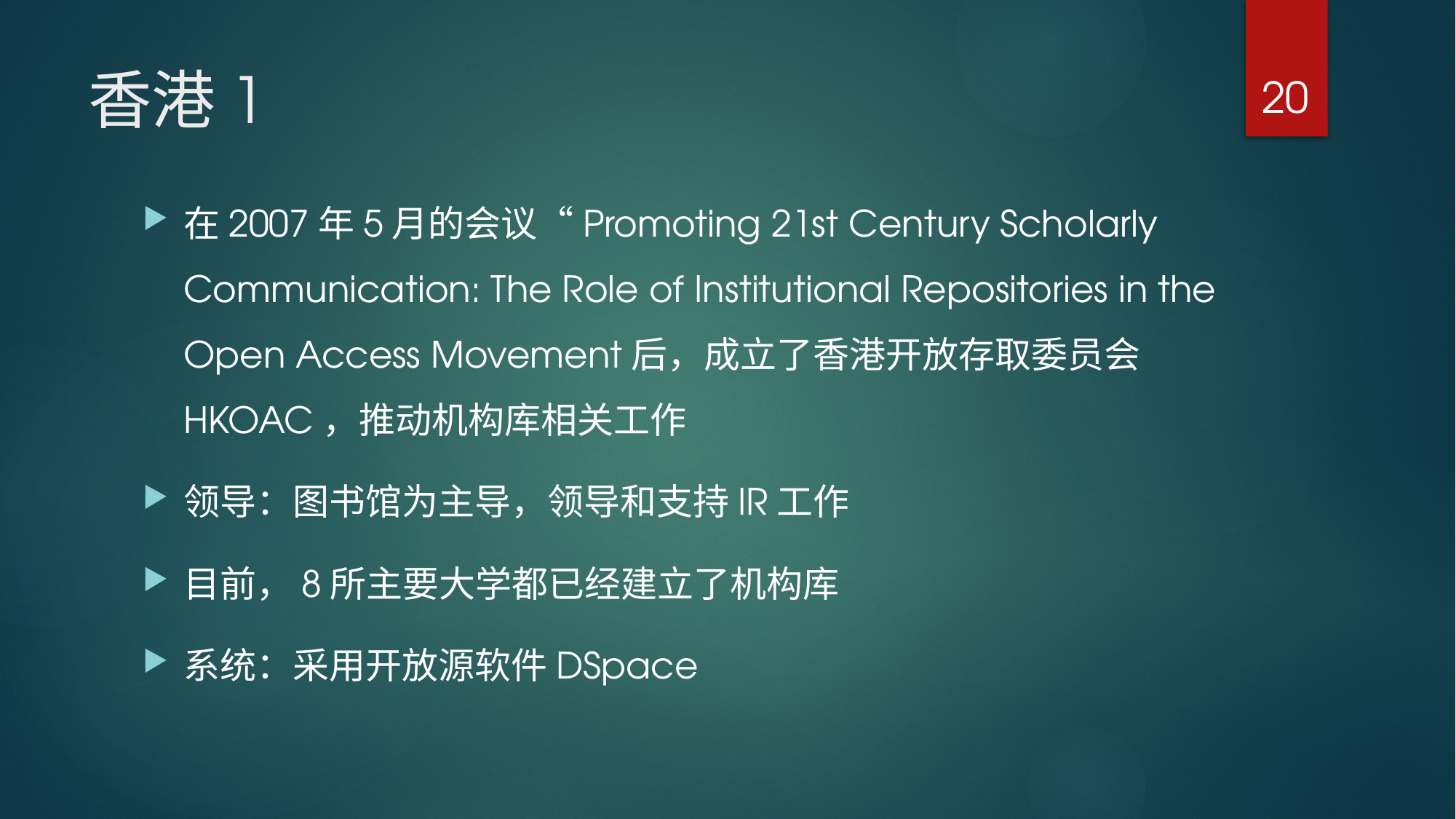

20
# 香港1
在2007年5月的会议“Promoting 21st Century Scholarly Communication: The Role of Institutional Repositories in the Open Access Movement后，成立了香港开放存取委员会HKOAC，推动机构库相关工作
领导：图书馆为主导，领导和支持IR工作
目前，8所主要大学都已经建立了机构库
系统：采用开放源软件DSpace